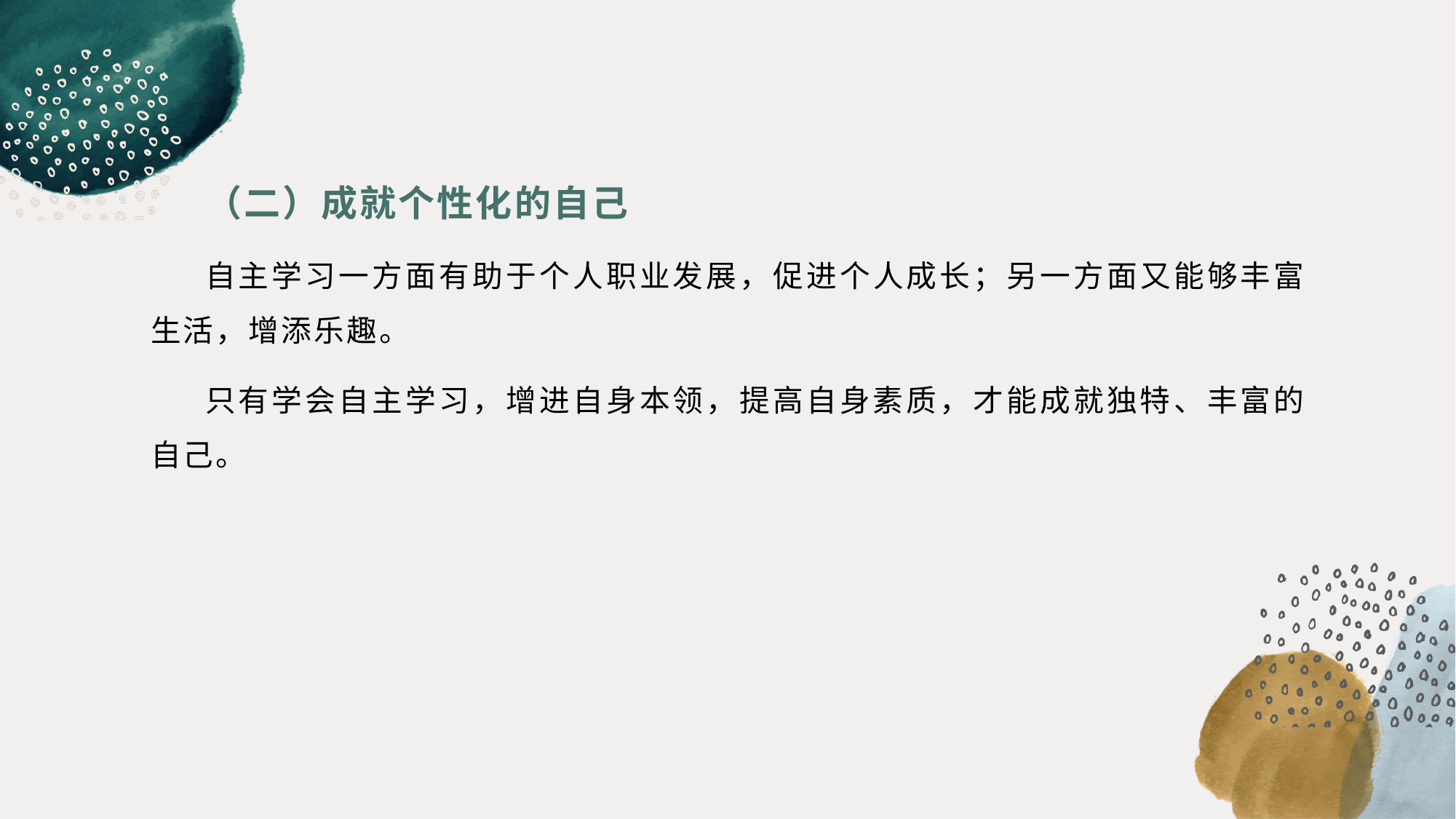

（二）成就个性化的自己
自主学习一方面有助于个人职业发展，促进个人成长；另一方面又能够丰富生活，增添乐趣。
只有学会自主学习，增进自身本领，提高自身素质，才能成就独特、丰富的自己。